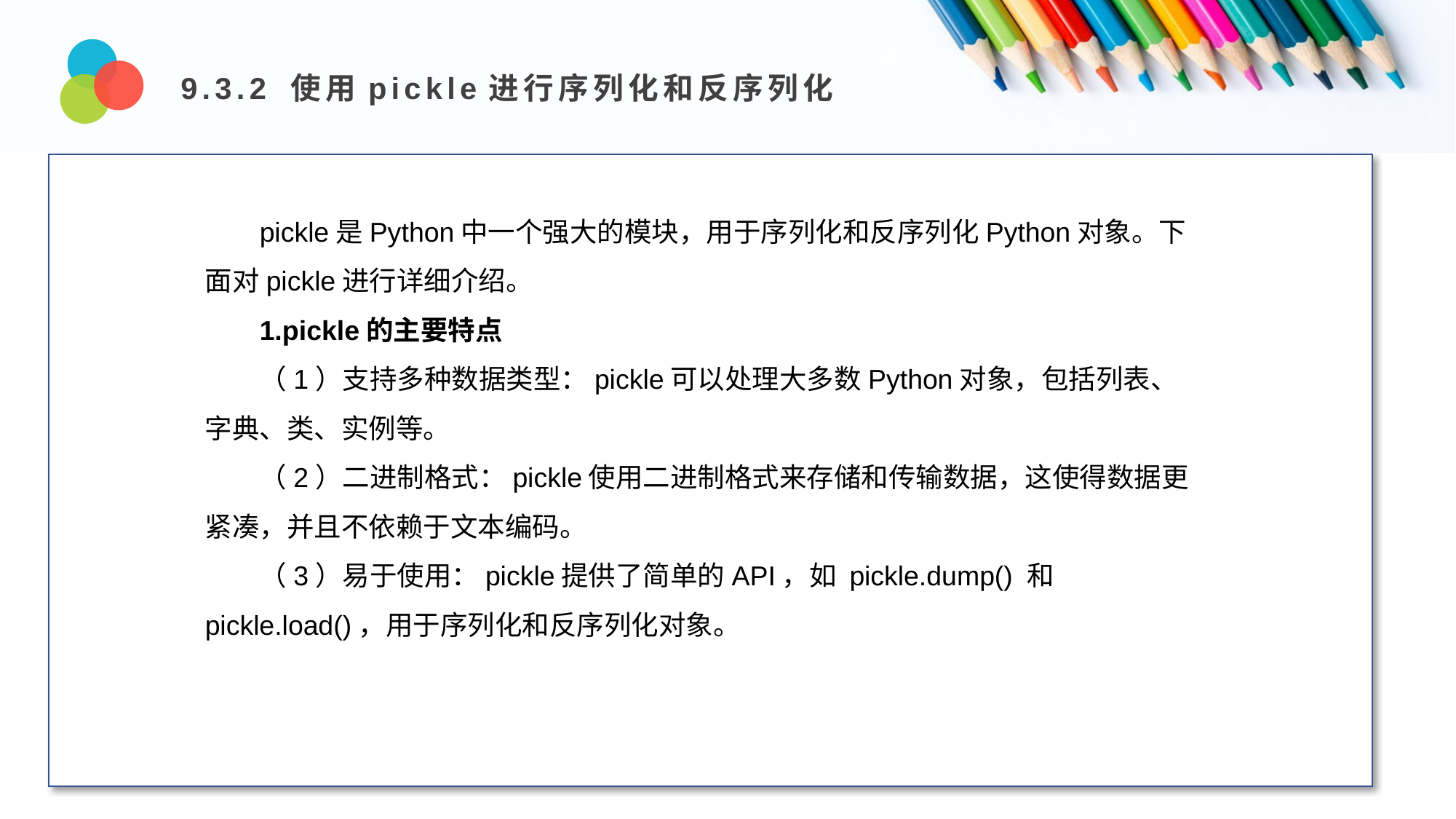

9.3.2 使用pickle进行序列化和反序列化
Design and Production
pickle是Python中一个强大的模块，用于序列化和反序列化Python对象。下面对pickle进行详细介绍。
1.pickle的主要特点
（1）支持多种数据类型：pickle可以处理大多数Python对象，包括列表、字典、类、实例等。
（2）二进制格式：pickle使用二进制格式来存储和传输数据，这使得数据更紧凑，并且不依赖于文本编码。
（3）易于使用：pickle提供了简单的API，如 pickle.dump() 和 pickle.load()，用于序列化和反序列化对象。